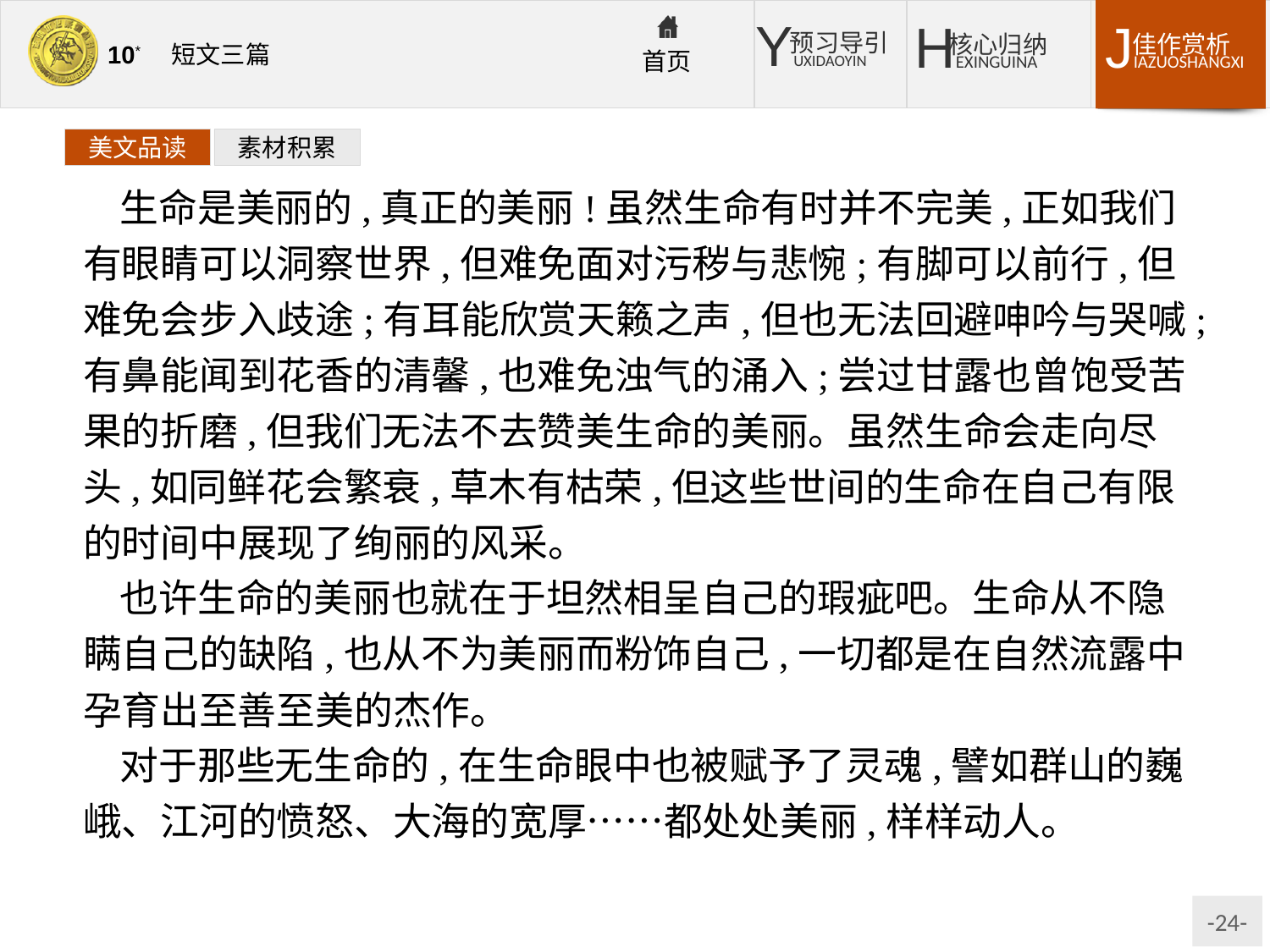

美文品读
素材积累
生命是美丽的,真正的美丽!虽然生命有时并不完美,正如我们有眼睛可以洞察世界,但难免面对污秽与悲惋;有脚可以前行,但难免会步入歧途;有耳能欣赏天籁之声,但也无法回避呻吟与哭喊;有鼻能闻到花香的清馨,也难免浊气的涌入;尝过甘露也曾饱受苦果的折磨,但我们无法不去赞美生命的美丽。虽然生命会走向尽头,如同鲜花会繁衰,草木有枯荣,但这些世间的生命在自己有限的时间中展现了绚丽的风采。
也许生命的美丽也就在于坦然相呈自己的瑕疵吧。生命从不隐瞒自己的缺陷,也从不为美丽而粉饰自己,一切都是在自然流露中孕育出至善至美的杰作。
对于那些无生命的,在生命眼中也被赋予了灵魂,譬如群山的巍峨、江河的愤怒、大海的宽厚……都处处美丽,样样动人。